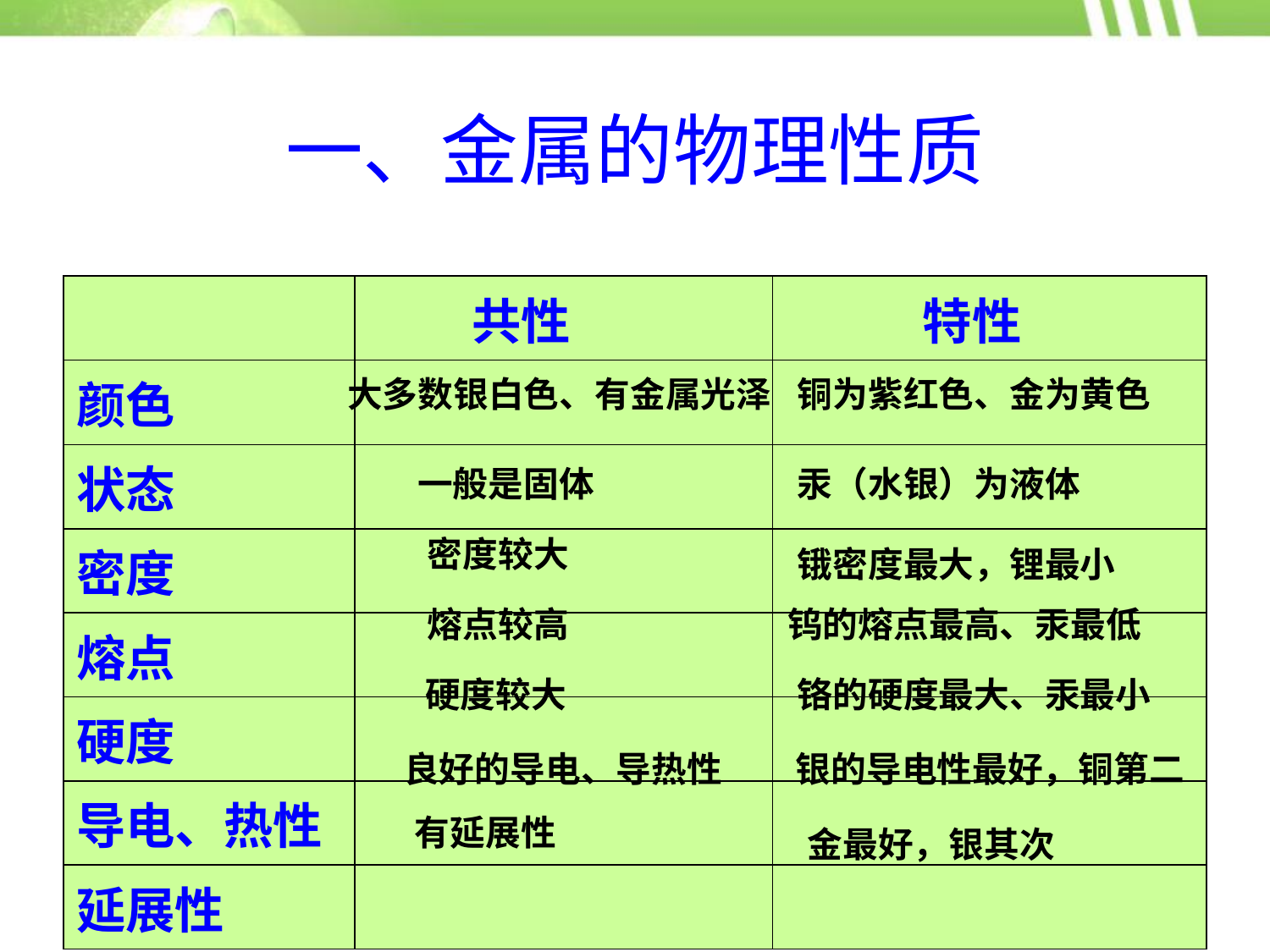

一、金属的物理性质
|  | 共性 | 特性 |
| --- | --- | --- |
| 颜色 |  |  |
| 状态 |  |  |
| 密度 |  |  |
| 熔点 |  |  |
| 硬度 |  |  |
| 导电、热性 |  |  |
| 延展性 |  |  |
大多数银白色、有金属光泽
铜为紫红色、金为黄色
PPT模板：www.1ppt.com/moban/                  PPT素材：www.1ppt.com/sucai/
PPT背景：www.1ppt.com/beijing/                   PPT图表：www.1ppt.com/tubiao/
PPT下载：www.1ppt.com/xiazai/                     PPT教程： www.1ppt.com/powerpoint/
资料下载：www.1ppt.com/ziliao/                   范文下载：www.1ppt.com/fanwen/
试卷下载：www.1ppt.com/shiti/                     教案下载：www.1ppt.com/jiaoan/
PPT论坛：www.1ppt.cn                                     PPT课件：www.1ppt.com/kejian/
语文课件：www.1ppt.com/kejian/yuwen/    数学课件：www.1ppt.com/kejian/shuxue/
英语课件：www.1ppt.com/kejian/yingyu/    美术课件：www.1ppt.com/kejian/meishu/
科学课件：www.1ppt.com/kejian/kexue/     物理课件：www.1ppt.com/kejian/wuli/
化学课件：www.1ppt.com/kejian/huaxue/  生物课件：www.1ppt.com/kejian/shengwu/
地理课件：www.1ppt.com/kejian/dili/          历史课件：www.1ppt.com/kejian/lishi/
一般是固体
汞（水银）为液体
密度较大
锇密度最大，锂最小
熔点较高
钨的熔点最高、汞最低
铬的硬度最大、汞最小
硬度较大
良好的导电、导热性
银的导电性最好，铜第二
有延展性
金最好，银其次